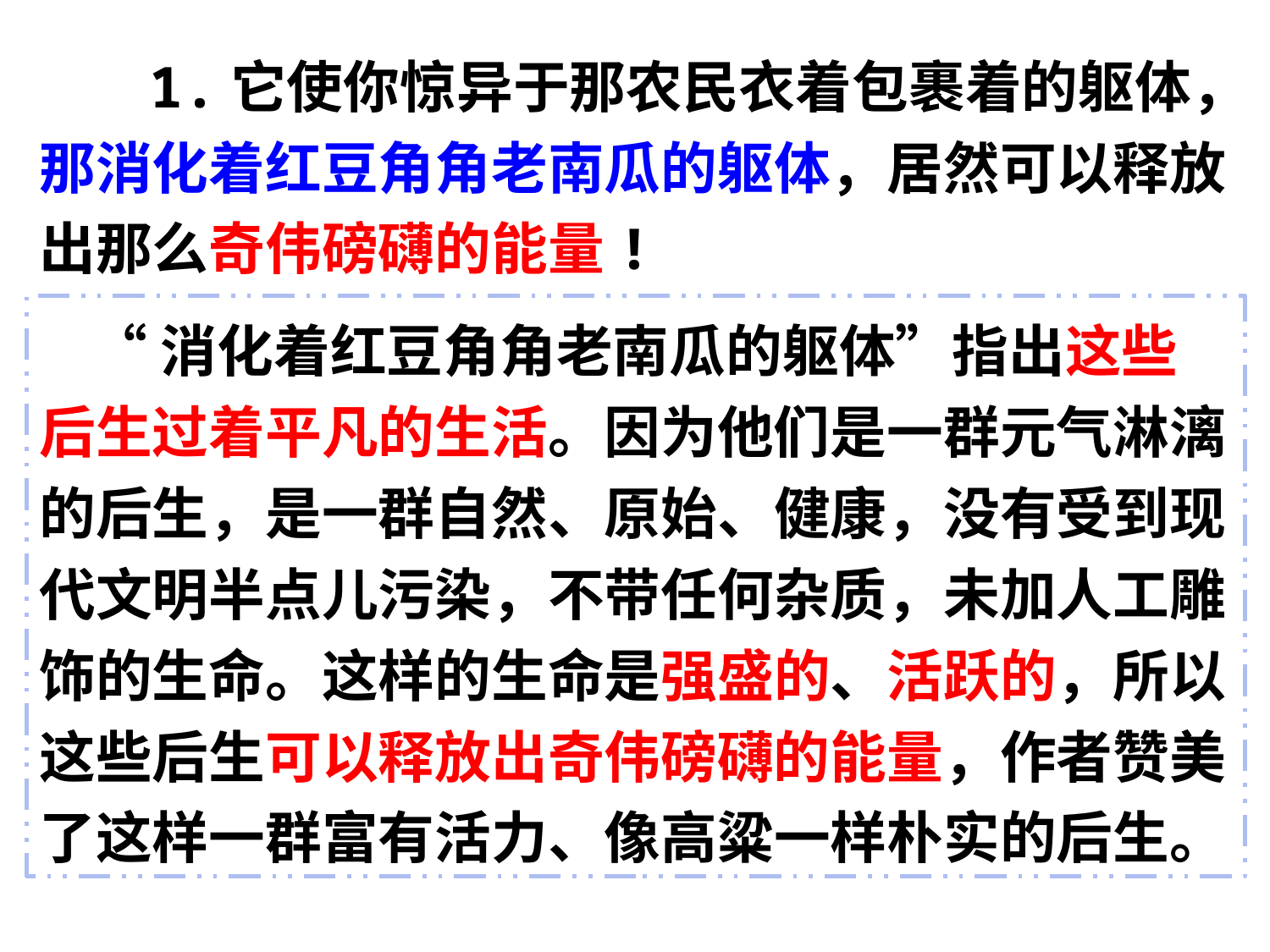

1.它使你惊异于那农民衣着包裹着的躯体，那消化着红豆角角老南瓜的躯体，居然可以释放出那么奇伟磅礴的能量!
    “消化着红豆角角老南瓜的躯体”指出这些后生过着平凡的生活。因为他们是一群元气淋漓的后生，是一群自然、原始、健康，没有受到现代文明半点儿污染，不带任何杂质，未加人工雕饰的生命。这样的生命是强盛的、活跃的，所以这些后生可以释放出奇伟磅礴的能量，作者赞美了这样一群富有活力、像高粱一样朴实的后生。